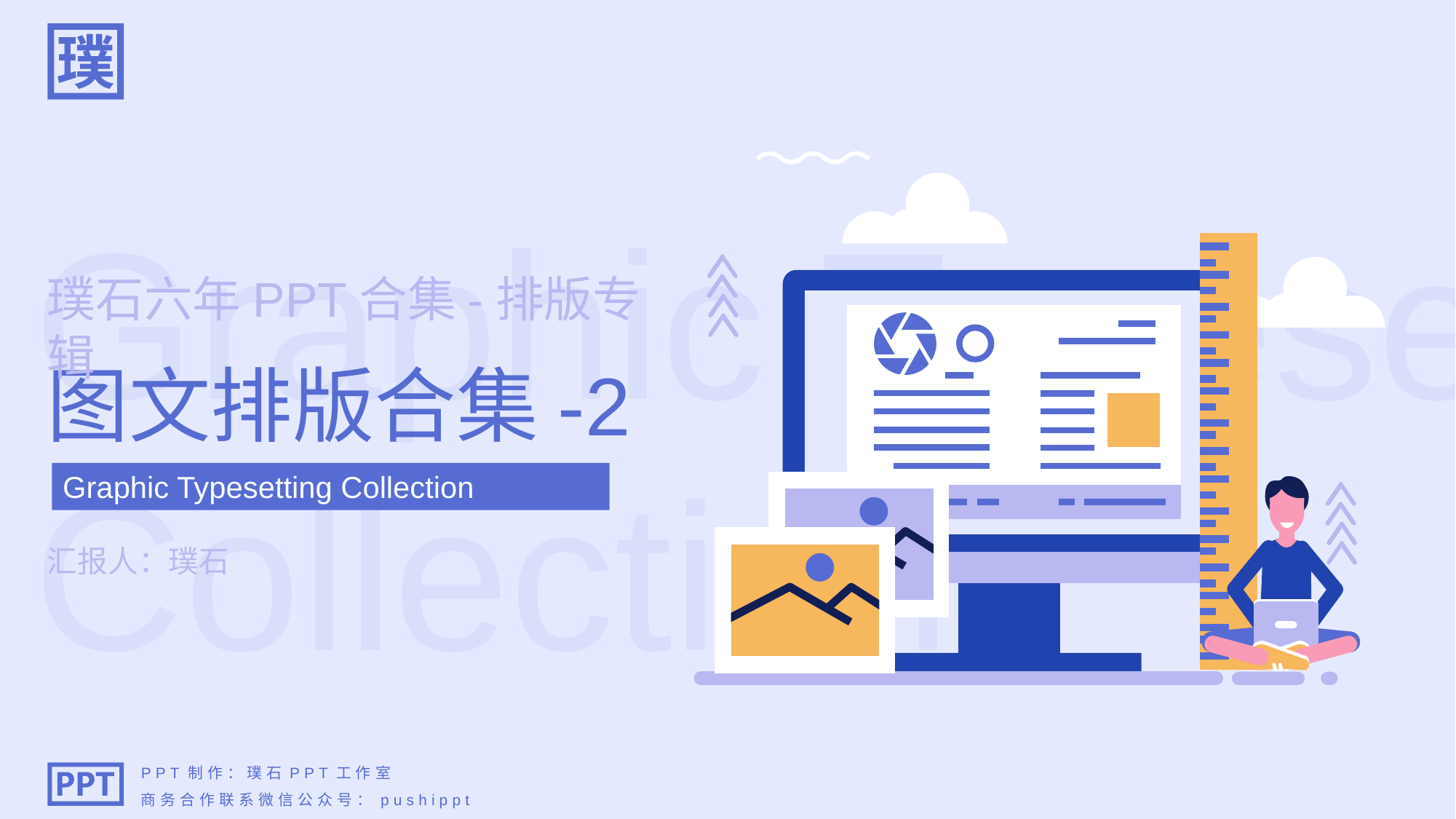

Graphic Typesetting Collection

璞石六年PPT合集-排版专辑

图文排版合集-2

Graphic Typesetting Collection

汇报人：璞石